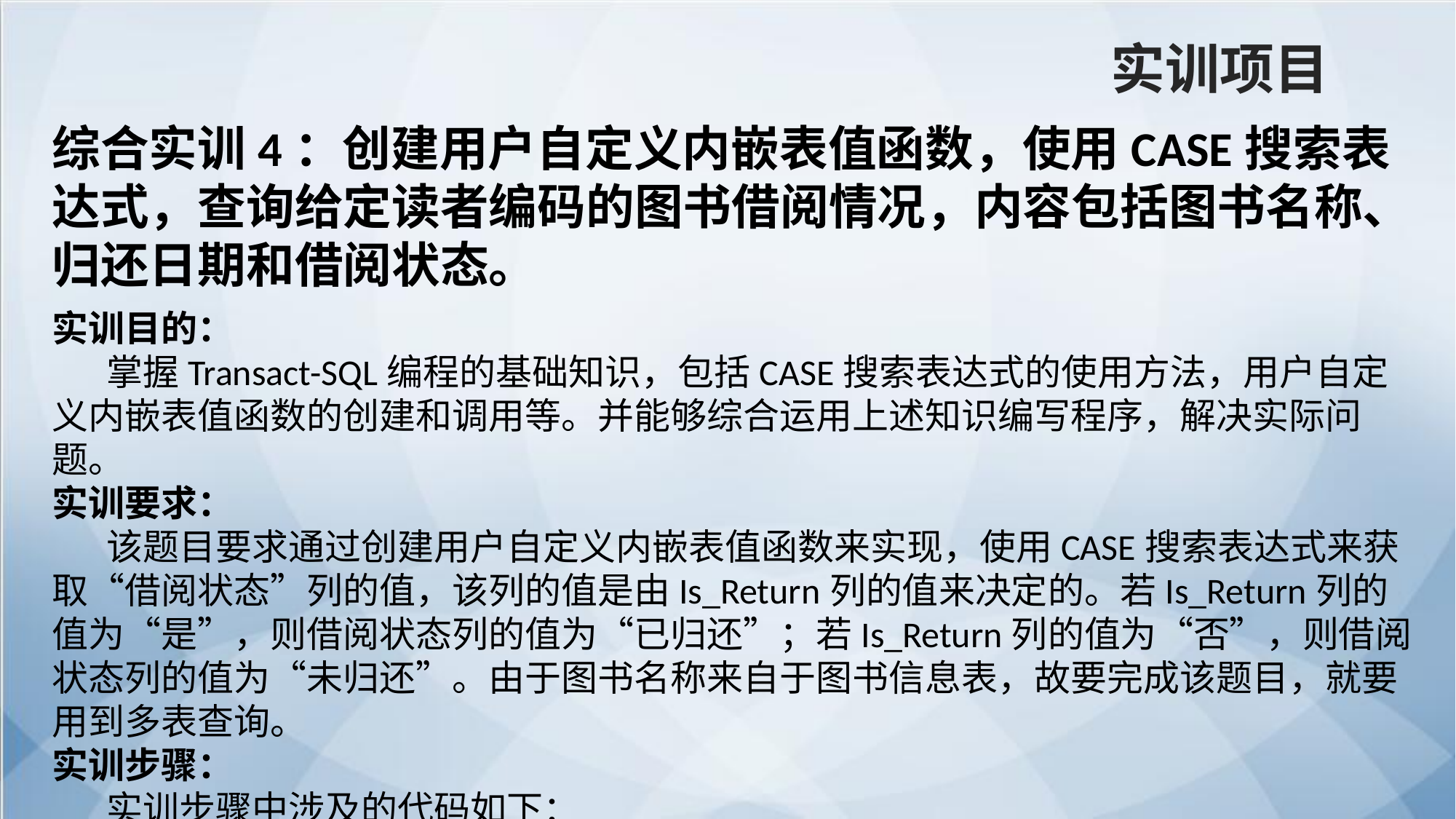

实训项目
综合实训4：创建用户自定义内嵌表值函数，使用CASE搜索表达式，查询给定读者编码的图书借阅情况，内容包括图书名称、归还日期和借阅状态。
实训目的：
掌握Transact-SQL编程的基础知识，包括CASE搜索表达式的使用方法，用户自定义内嵌表值函数的创建和调用等。并能够综合运用上述知识编写程序，解决实际问题。
实训要求：
该题目要求通过创建用户自定义内嵌表值函数来实现，使用CASE搜索表达式来获取“借阅状态”列的值，该列的值是由Is_Return列的值来决定的。若Is_Return列的值为“是”，则借阅状态列的值为“已归还”；若Is_Return列的值为“否”，则借阅状态列的值为“未归还”。由于图书名称来自于图书信息表，故要完成该题目，就要用到多表查询。
实训步骤：
实训步骤中涉及的代码如下：